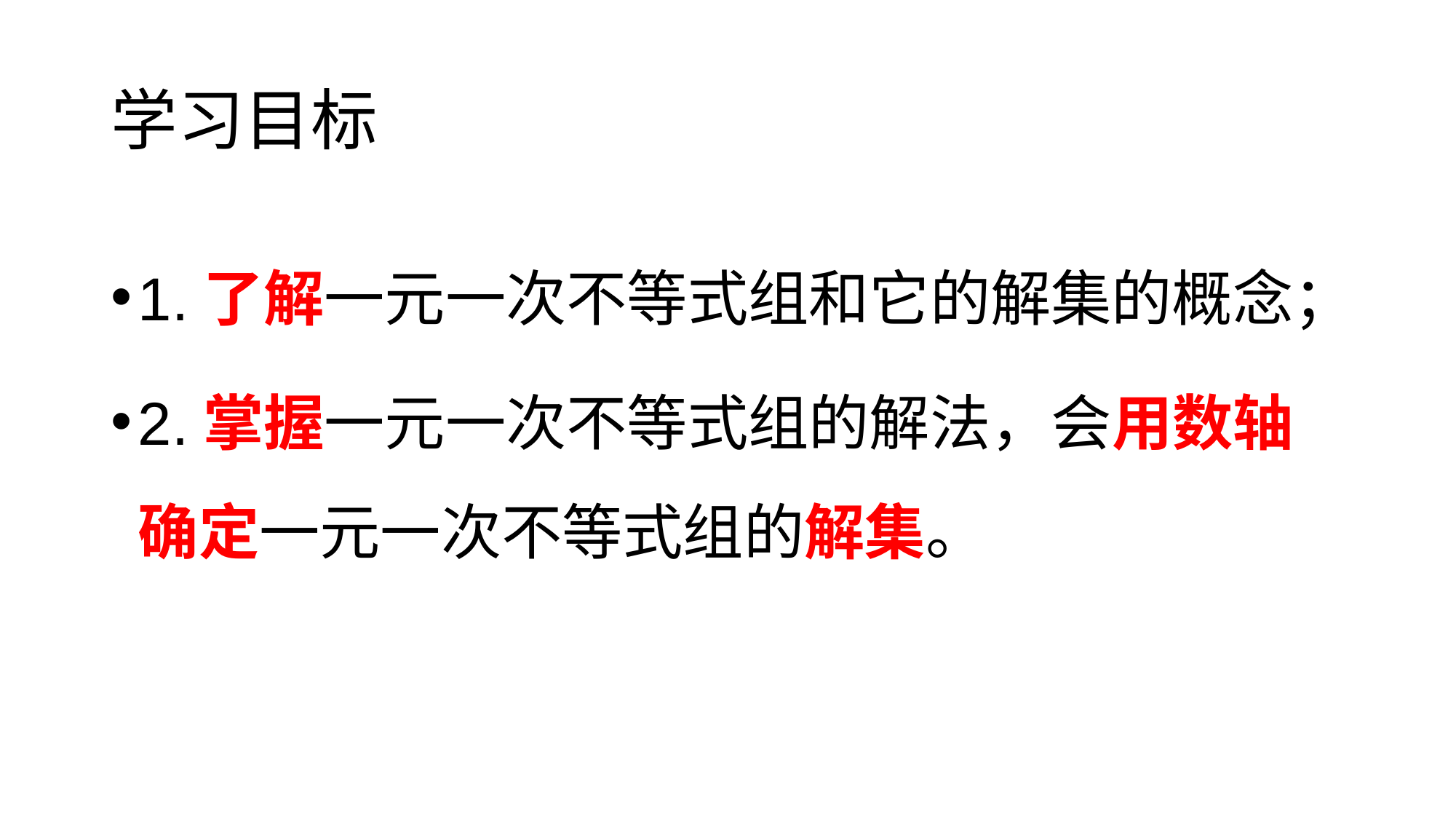

# 学习目标
1.了解一元一次不等式组和它的解集的概念；
2.掌握一元一次不等式组的解法，会用数轴确定一元一次不等式组的解集。